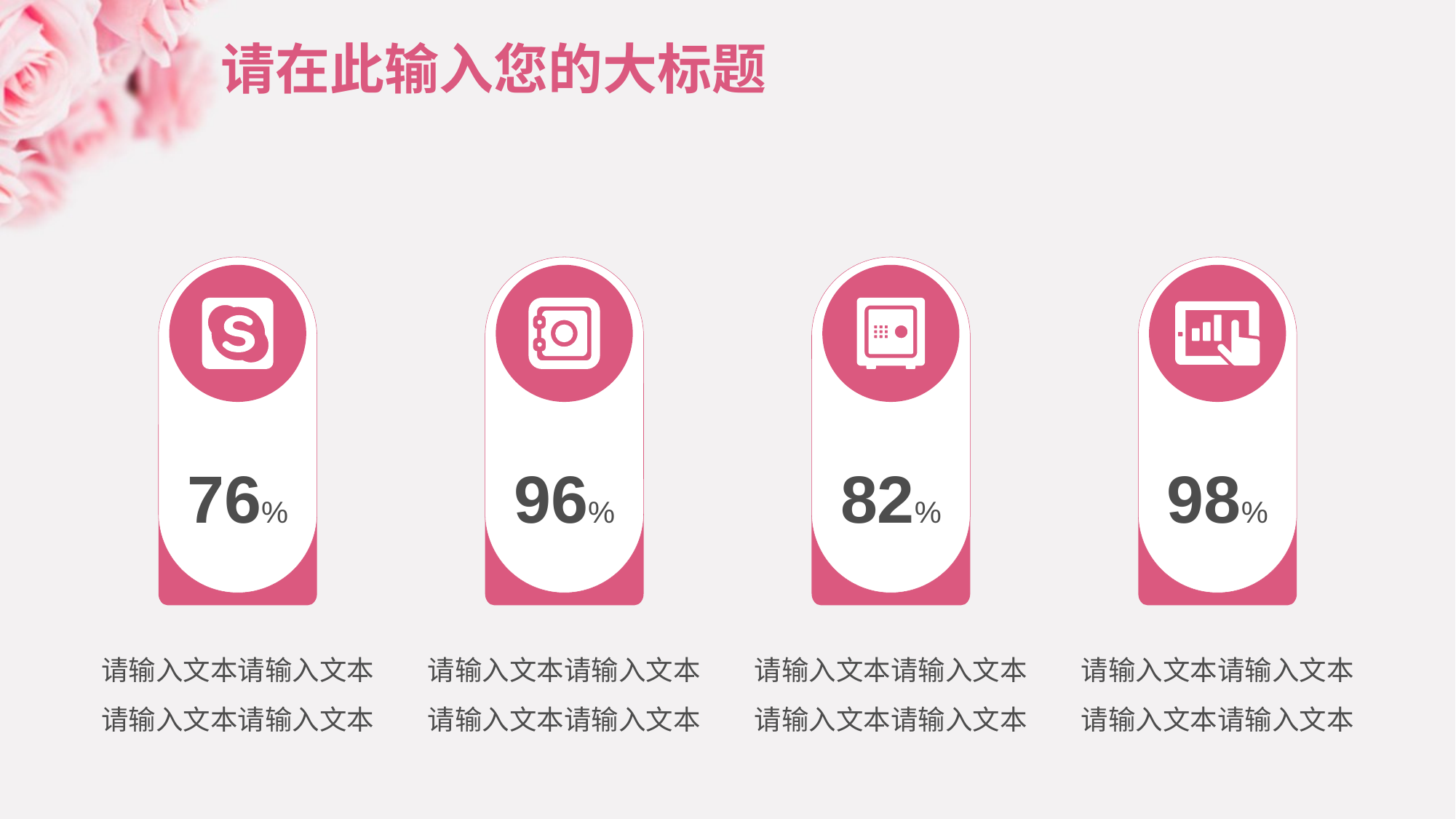

# 请在此输入您的大标题

76%
96%
82%
98%
请输入文本请输入文本请输入文本请输入文本
请输入文本请输入文本请输入文本请输入文本
请输入文本请输入文本请输入文本请输入文本
请输入文本请输入文本请输入文本请输入文本